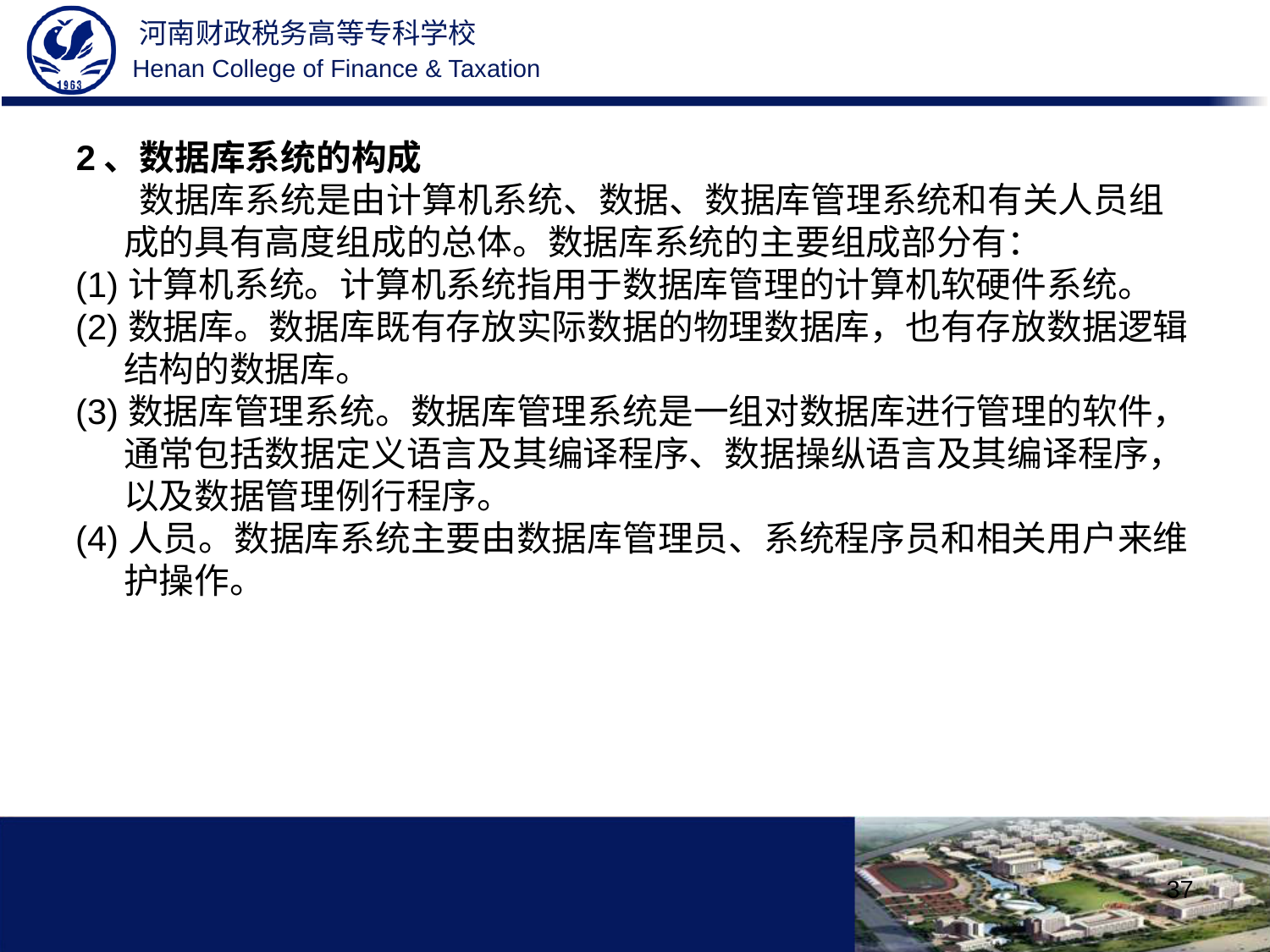

2、数据库系统的构成
       数据库系统是由计算机系统、数据、数据库管理系统和有关人员组成的具有高度组成的总体。数据库系统的主要组成部分有：
(1)计算机系统。计算机系统指用于数据库管理的计算机软硬件系统。
(2)数据库。数据库既有存放实际数据的物理数据库，也有存放数据逻辑结构的数据库。
(3)数据库管理系统。数据库管理系统是一组对数据库进行管理的软件，通常包括数据定义语言及其编译程序、数据操纵语言及其编译程序，以及数据管理例行程序。
(4)人员。数据库系统主要由数据库管理员、系统程序员和相关用户来维护操作。

37